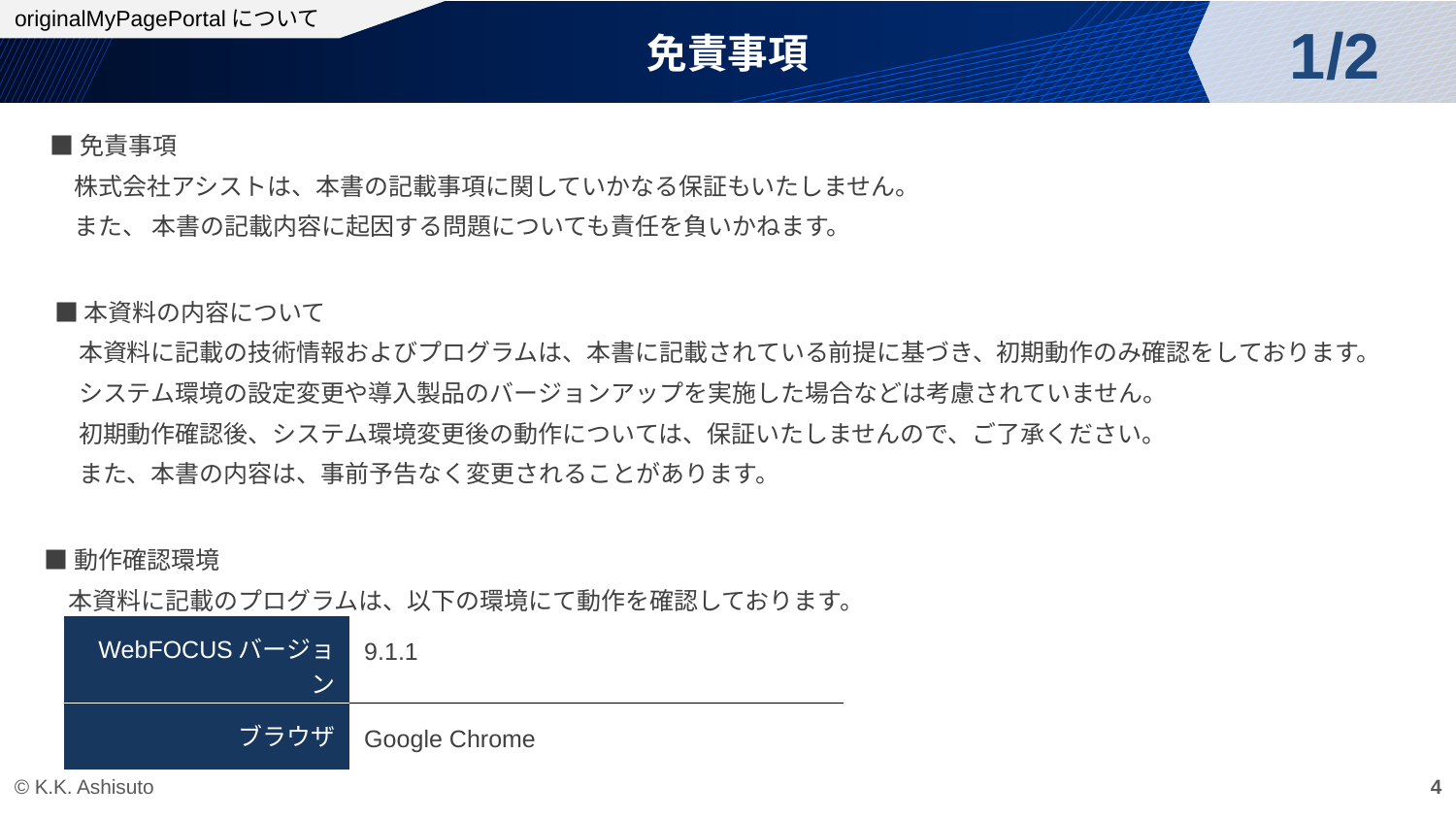

originalMyPagePortalについて

1/2
免責事項
■免責事項
　株式会社アシストは、本書の記載事項に関していかなる保証もいたしません。
　また、 本書の記載内容に起因する問題についても責任を負いかねます。
■本資料の内容について
　本資料に記載の技術情報およびプログラムは、本書に記載されている前提に基づき、初期動作のみ確認をしております。
　システム環境の設定変更や導入製品のバージョンアップを実施した場合などは考慮されていません。
　初期動作確認後、システム環境変更後の動作については、保証いたしませんので、ご了承ください。
　また、本書の内容は、事前予告なく変更されることがあります。
■動作確認環境
　本資料に記載のプログラムは、以下の環境にて動作を確認しております。

| WebFOCUSバージョン | 9.1.1 |
| --- | --- |
| ブラウザ | Google Chrome |
© K.K. Ashisuto
4